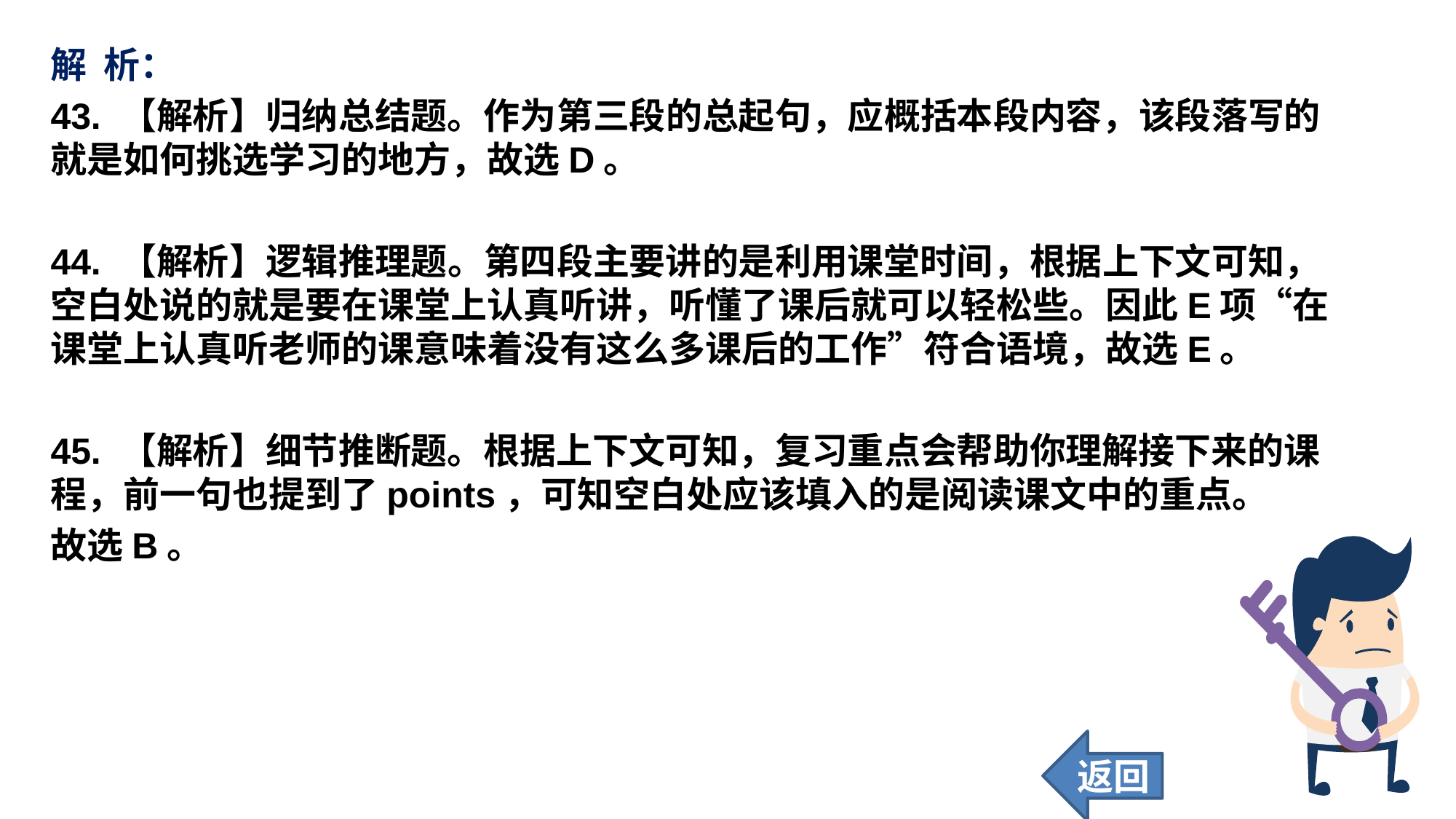

解  析：
43. 【解析】归纳总结题。作为第三段的总起句，应概括本段内容，该段落写的就是如何挑选学习的地方，故选D。

44. 【解析】逻辑推理题。第四段主要讲的是利用课堂时间，根据上下文可知，空白处说的就是要在课堂上认真听讲，听懂了课后就可以轻松些。因此E项“在课堂上认真听老师的课意味着没有这么多课后的工作”符合语境，故选E。

45. 【解析】细节推断题。根据上下文可知，复习重点会帮助你理解接下来的课程，前一句也提到了points，可知空白处应该填入的是阅读课文中的重点。
故选B。

返回
47